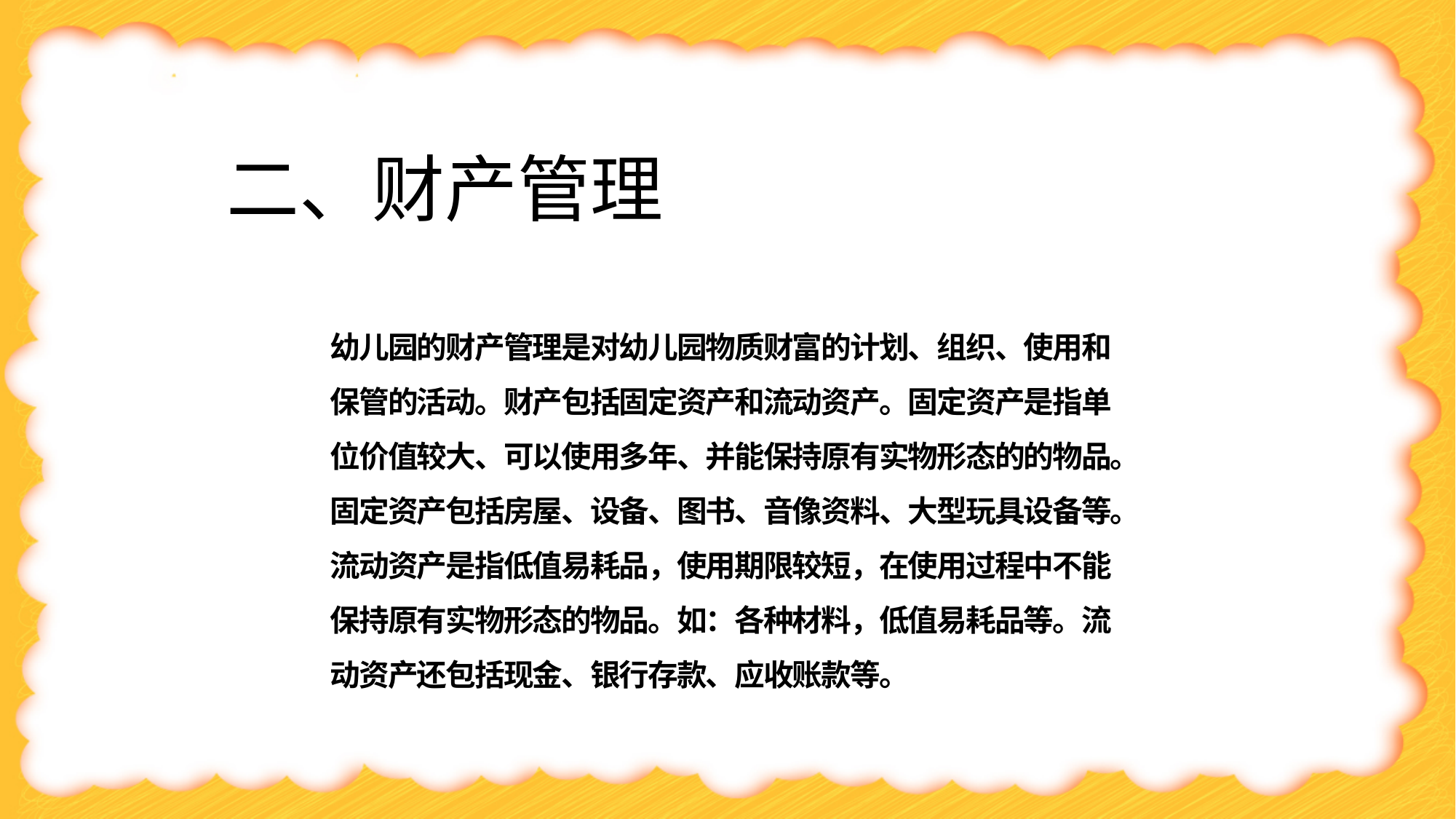

二、财产管理
幼儿园的财产管理是对幼儿园物质财富的计划、组织、使用和保管的活动。财产包括固定资产和流动资产。固定资产是指单位价值较大、可以使用多年、并能保持原有实物形态的的物品。固定资产包括房屋、设备、图书、音像资料、大型玩具设备等。流动资产是指低值易耗品，使用期限较短，在使用过程中不能保持原有实物形态的物品。如：各种材料，低值易耗品等。流动资产还包括现金、银行存款、应收账款等。